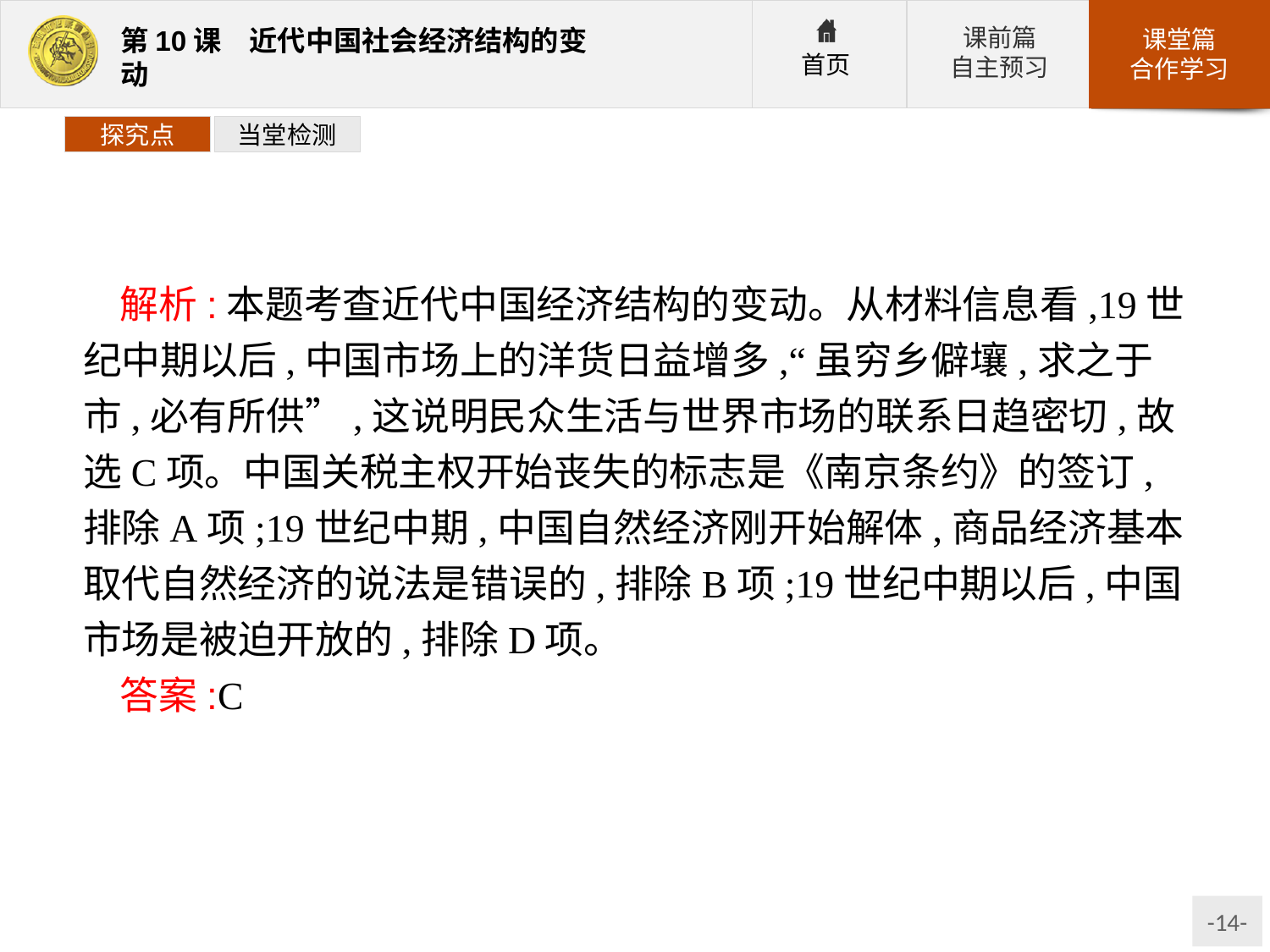

探究点
当堂检测
解析:本题考查近代中国经济结构的变动。从材料信息看,19世纪中期以后,中国市场上的洋货日益增多,“虽穷乡僻壤,求之于市,必有所供”,这说明民众生活与世界市场的联系日趋密切,故选C项。中国关税主权开始丧失的标志是《南京条约》的签订,排除A项;19世纪中期,中国自然经济刚开始解体,商品经济基本取代自然经济的说法是错误的,排除B项;19世纪中期以后,中国市场是被迫开放的,排除D项。
答案:C